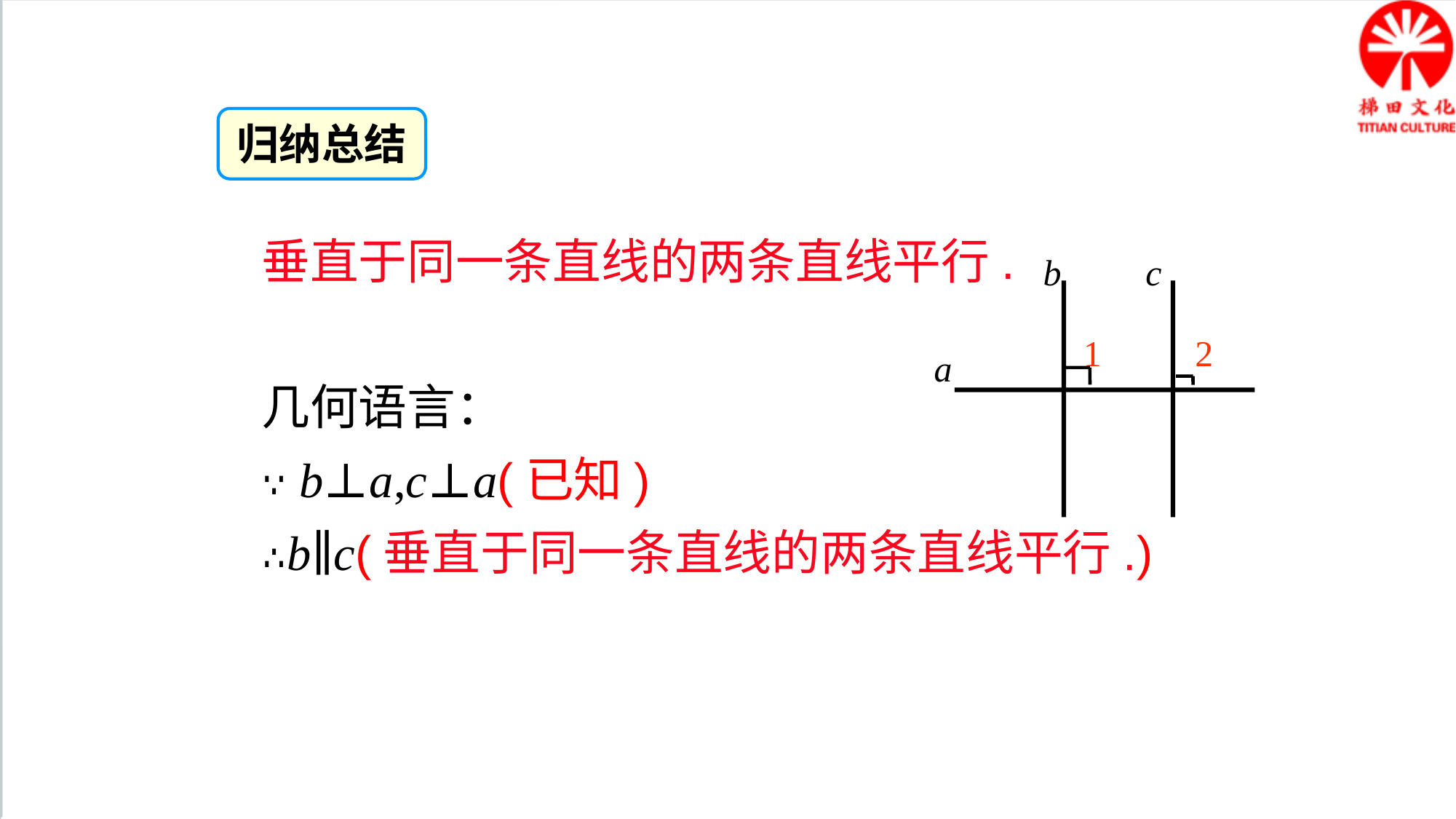

归纳总结
垂直于同一条直线的两条直线平行.

几何语言：
∵ b⊥a,c⊥a(已知)
∴b∥c(垂直于同一条直线的两条直线平行.)
b
c

1
2
a